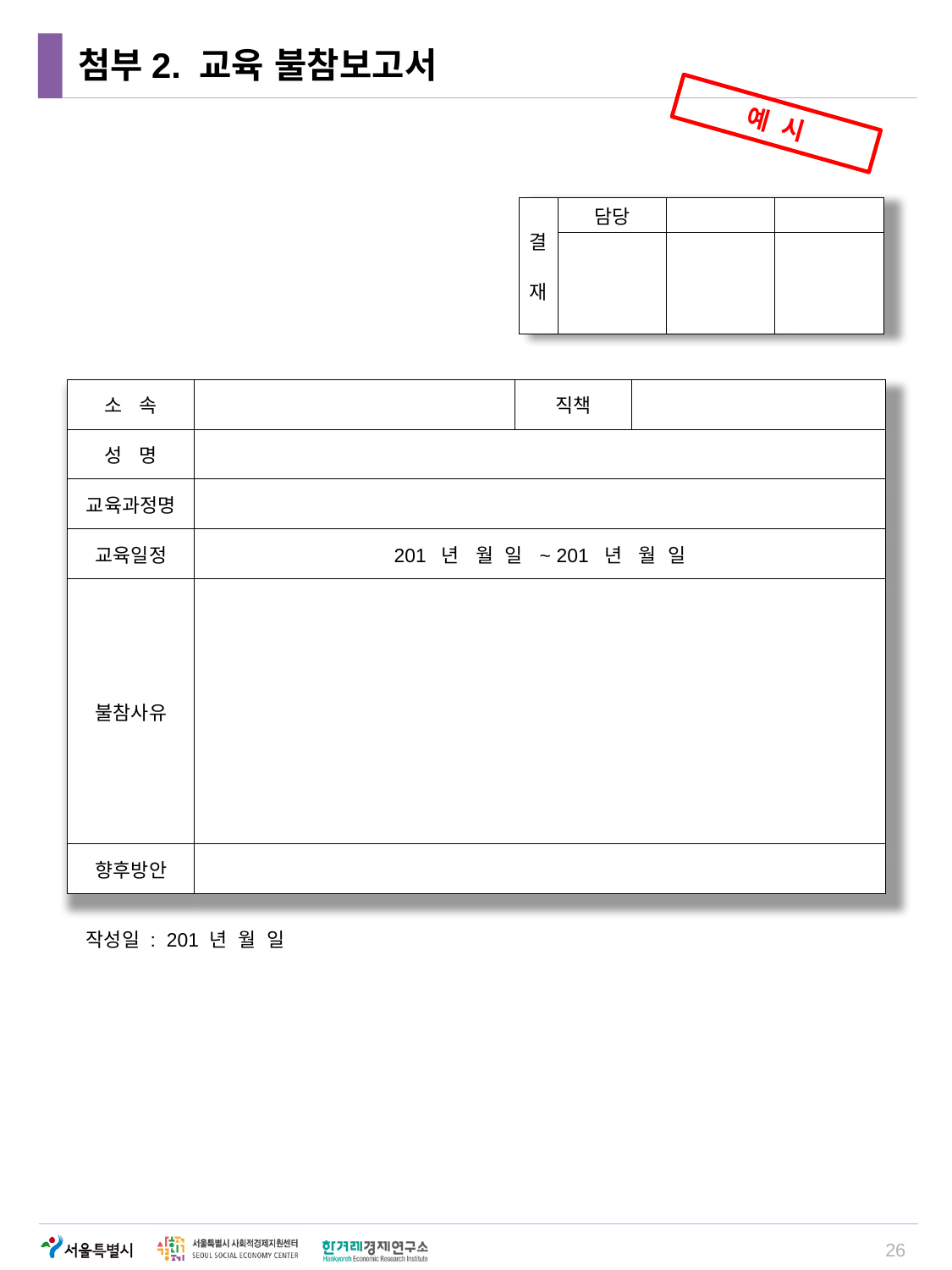

# 첨부2. 교육 불참보고서
예  시
| 결 재 | 담당 |  |  |
| --- | --- | --- | --- |
|  |  |  |  |
| 소 속 |  | 직책 |  |
| --- | --- | --- | --- |
| 성 명 |  |  |  |
| 교육과정명 |  |  |  |
| 교육일정 | 201 년 월 일 ~ 201 년 월 일 |  |  |
| 불참사유 |  |  |  |
| 향후방안 |  |  |  |
작성일 :  201 년  월  일
26